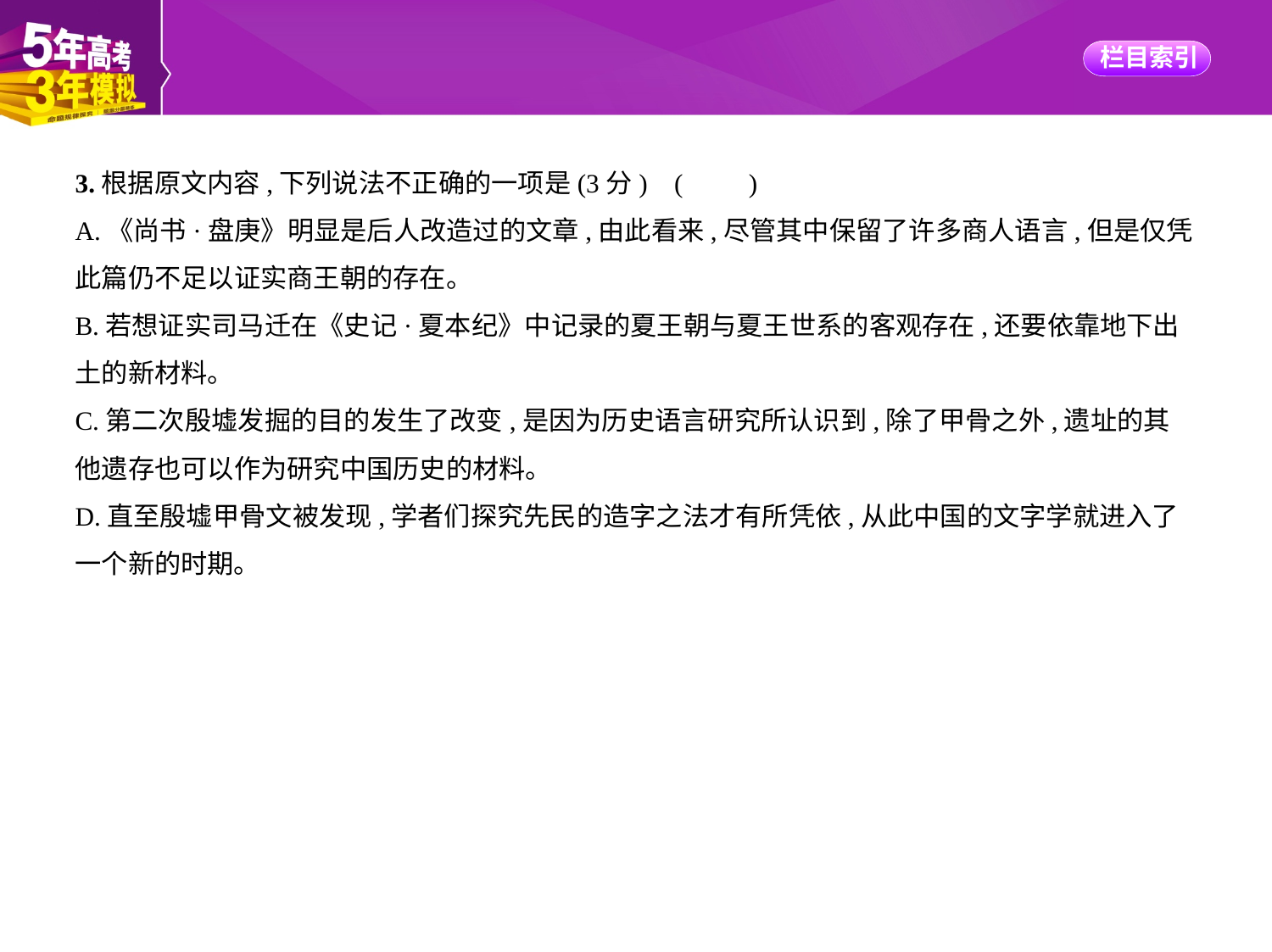

3.根据原文内容,下列说法不正确的一项是(3分) (　　)
A.《尚书·盘庚》明显是后人改造过的文章,由此看来,尽管其中保留了许多商人语言,但是仅凭
此篇仍不足以证实商王朝的存在。
B.若想证实司马迁在《史记·夏本纪》中记录的夏王朝与夏王世系的客观存在,还要依靠地下出
土的新材料。
C.第二次殷墟发掘的目的发生了改变,是因为历史语言研究所认识到,除了甲骨之外,遗址的其
他遗存也可以作为研究中国历史的材料。
D.直至殷墟甲骨文被发现,学者们探究先民的造字之法才有所凭依,从此中国的文字学就进入了
一个新的时期。